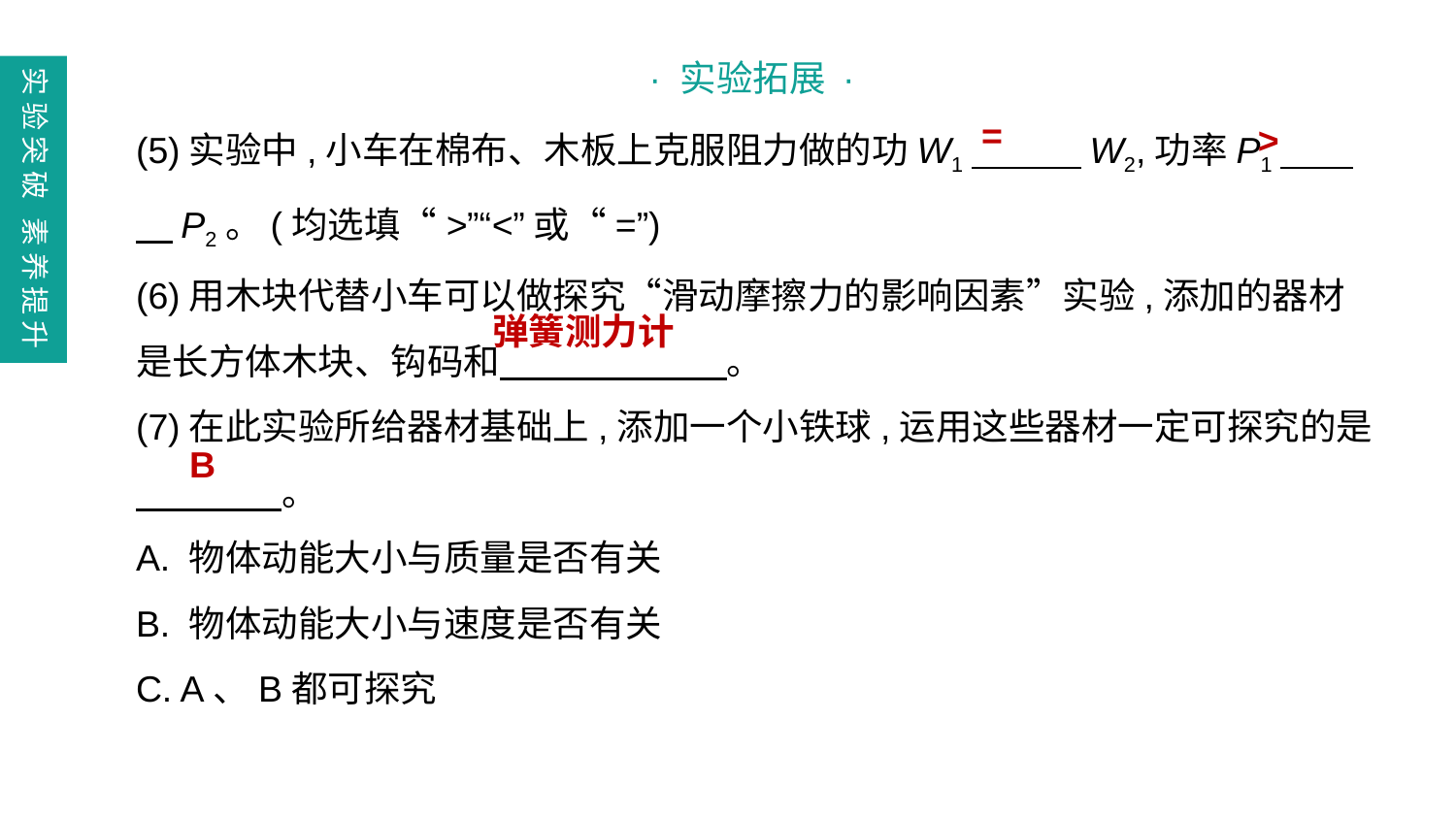

· 实验拓展 ·

实验突破 素养提升
(5)实验中,小车在棉布、木板上克服阻力做的功W1　　　W2,功率P1　　　P2。(均选填“>”“<”或“=”)
(6)用木块代替小车可以做探究“滑动摩擦力的影响因素”实验,添加的器材是长方体木块、钩码和　　　　　 　。
(7)在此实验所给器材基础上,添加一个小铁球,运用这些器材一定可探究的是
　　　　。
A. 物体动能大小与质量是否有关
B. 物体动能大小与速度是否有关
C. A、B都可探究
=
>
弹簧测力计
B